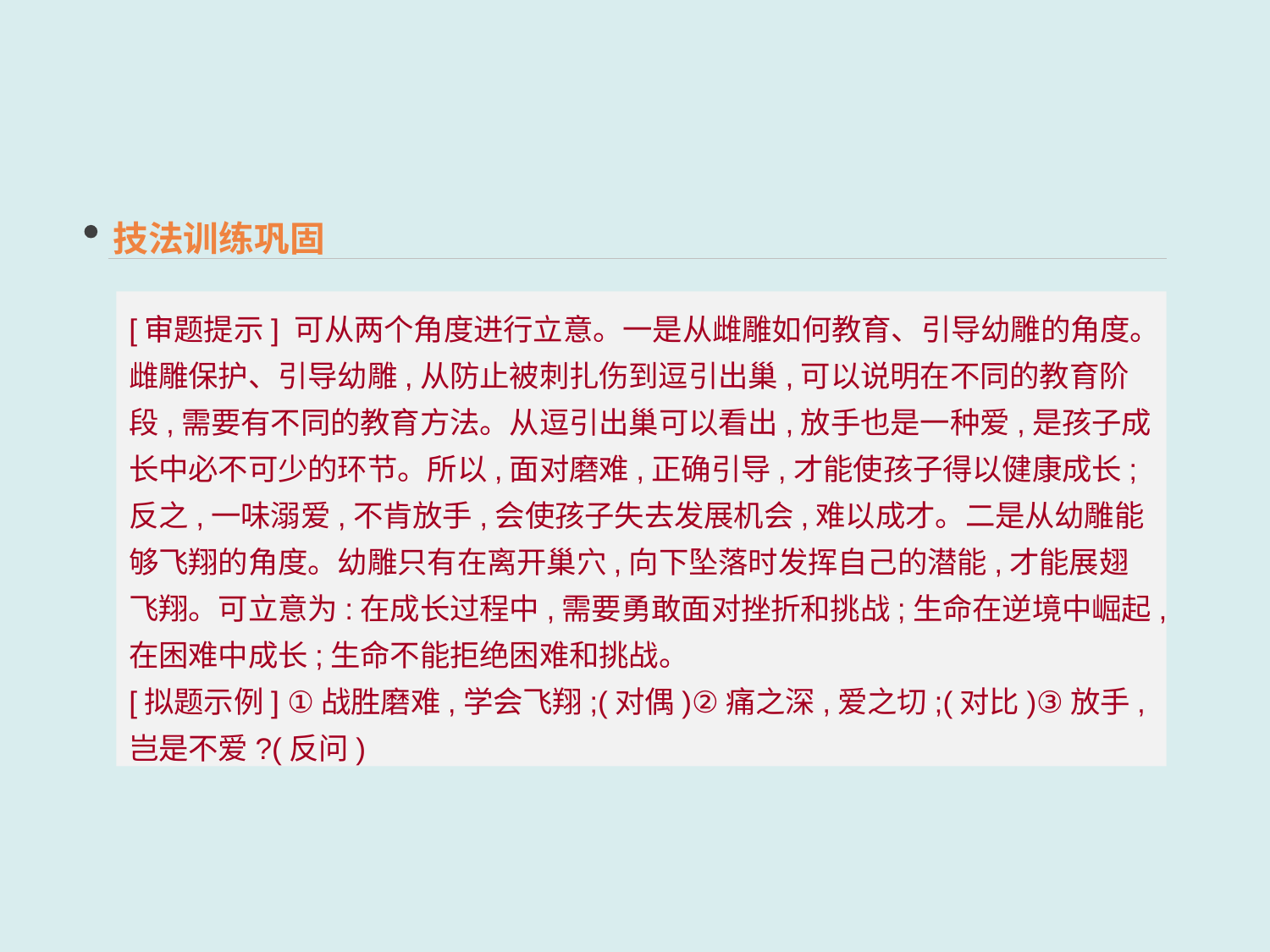

技法训练巩固

[审题提示] 可从两个角度进行立意。一是从雌雕如何教育、引导幼雕的角度。雌雕保护、引导幼雕,从防止被刺扎伤到逗引出巢,可以说明在不同的教育阶段,需要有不同的教育方法。从逗引出巢可以看出,放手也是一种爱,是孩子成长中必不可少的环节。所以,面对磨难,正确引导,才能使孩子得以健康成长;反之,一味溺爱,不肯放手,会使孩子失去发展机会,难以成才。二是从幼雕能够飞翔的角度。幼雕只有在离开巢穴,向下坠落时发挥自己的潜能,才能展翅飞翔。可立意为:在成长过程中,需要勇敢面对挫折和挑战;生命在逆境中崛起,在困难中成长;生命不能拒绝困难和挑战。
[拟题示例] ①战胜磨难,学会飞翔;(对偶)②痛之深,爱之切;(对比)③放手,岂是不爱?(反问)